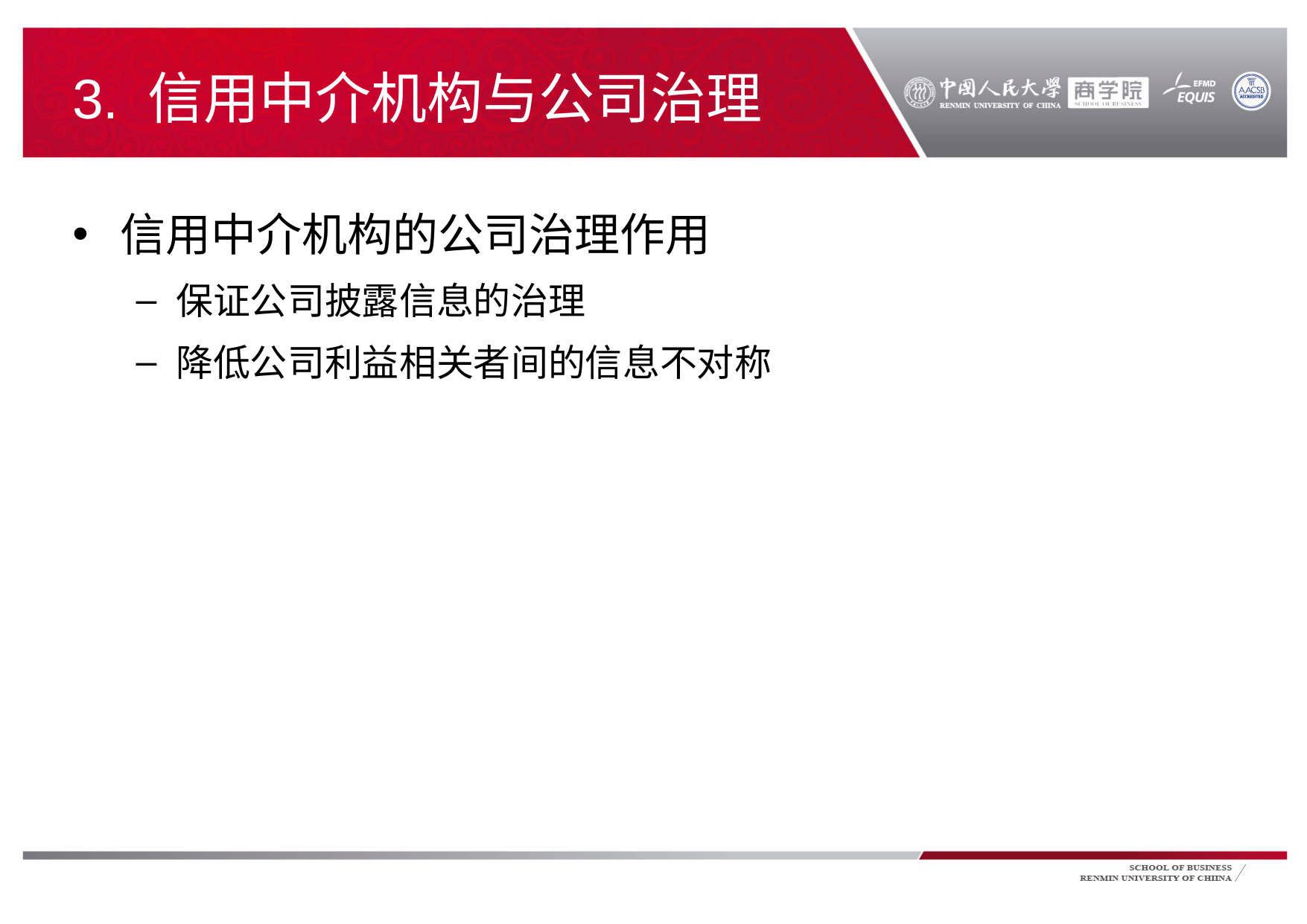

# 3. 信用中介机构与公司治理
信用中介机构的公司治理作用
保证公司披露信息的治理
降低公司利益相关者间的信息不对称